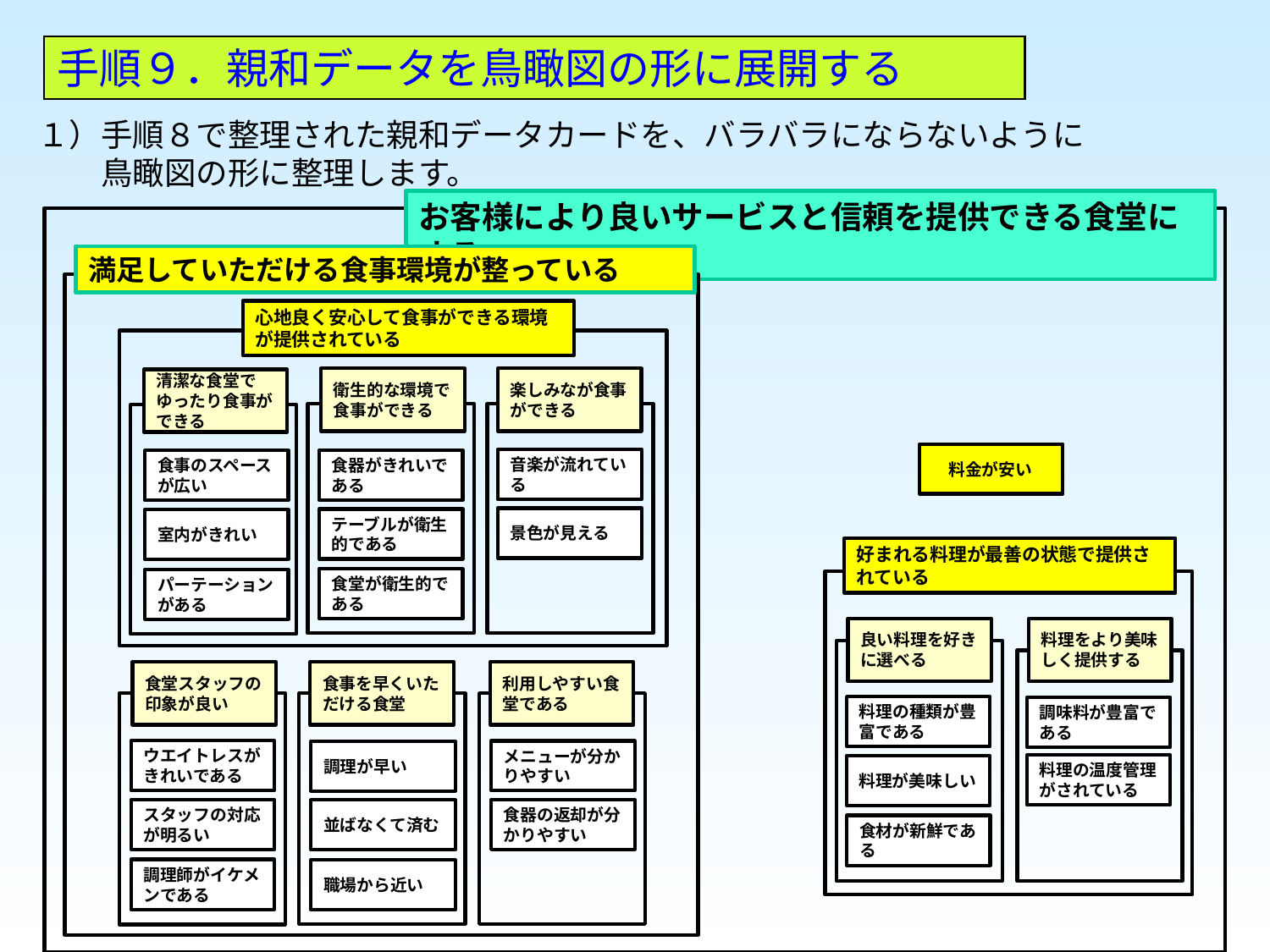

手順９．親和データを鳥瞰図の形に展開する
１）手順８で整理された親和データカードを、バラバラにならないように
　　鳥瞰図の形に整理します。
お客様により良いサービスと信頼を提供できる食堂にする

満足していただける食事環境が整っている

心地良く安心して食事ができる環境が提供されている

衛生的な環境で食事ができる

食器がきれいである
テーブルが衛生的である
食堂が衛生的である
楽しみなが食事ができる

音楽が流れている
景色が見える
清潔な食堂でゆったり食事ができる

食事のスペースが広い
室内がきれい
パーテーションがある
　料金が安い
好まれる料理が最善の状態で提供されている

良い料理を好きに選べる
料理の種類が豊富である
料理が美味しい
食材が新鮮である

料理をより美味しく提供する

調味料が豊富である
料理の温度管理がされている
利用しやすい食堂である

メニューが分かりやすい
食器の返却が分かりやすい
食堂スタッフの印象が良い

ウエイトレスがきれいである
スタッフの対応が明るい
調理師がイケメンである
食事を早くいただける食堂

調理が早い
並ばなくて済む
職場から近い